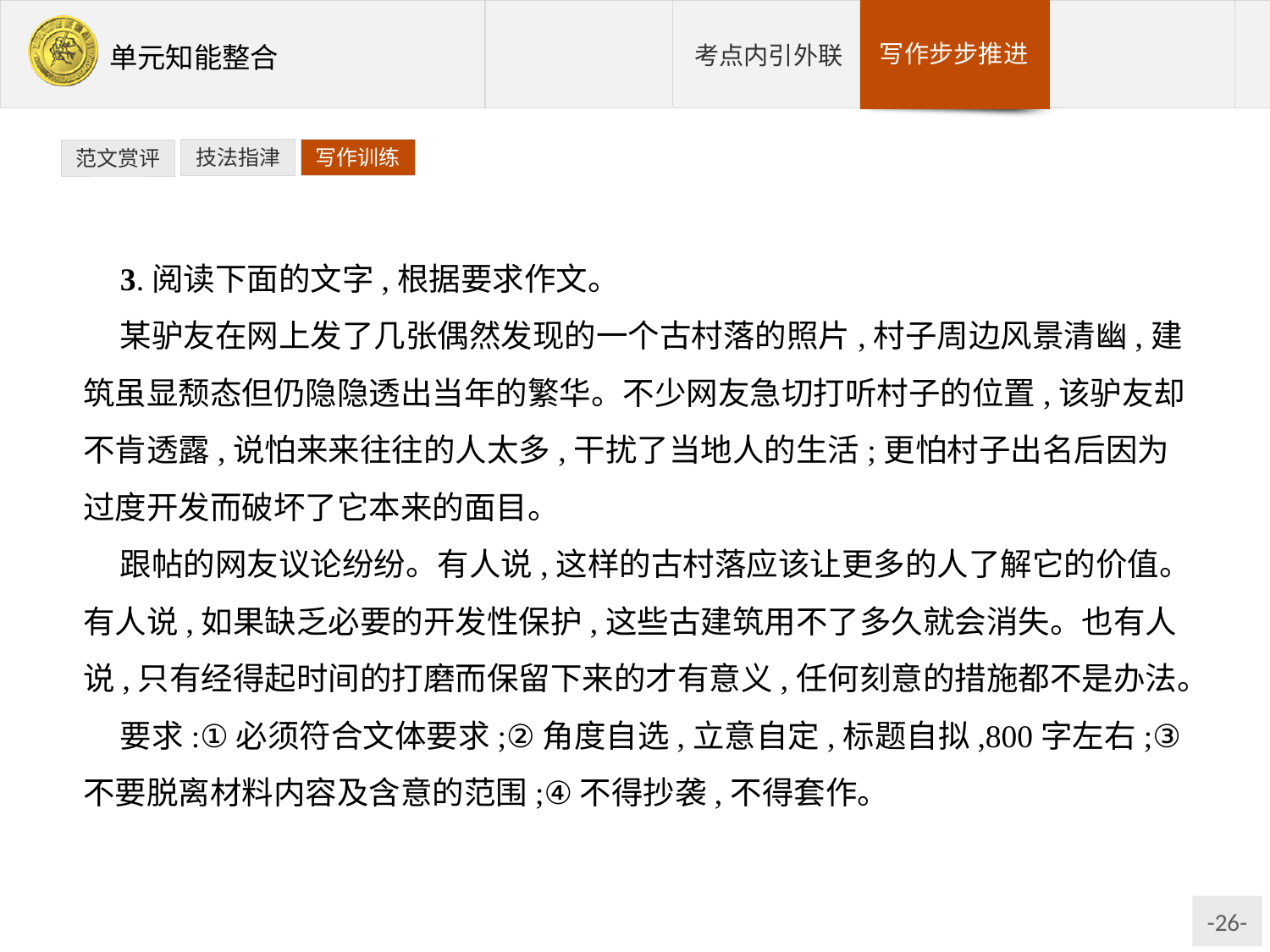

技法指津
写作训练
范文赏评
3.阅读下面的文字,根据要求作文。
某驴友在网上发了几张偶然发现的一个古村落的照片,村子周边风景清幽,建筑虽显颓态但仍隐隐透出当年的繁华。不少网友急切打听村子的位置,该驴友却不肯透露,说怕来来往往的人太多,干扰了当地人的生活;更怕村子出名后因为过度开发而破坏了它本来的面目。
跟帖的网友议论纷纷。有人说,这样的古村落应该让更多的人了解它的价值。有人说,如果缺乏必要的开发性保护,这些古建筑用不了多久就会消失。也有人说,只有经得起时间的打磨而保留下来的才有意义,任何刻意的措施都不是办法。
要求:①必须符合文体要求;②角度自选,立意自定,标题自拟,800字左右;③不要脱离材料内容及含意的范围;④不得抄袭,不得套作。